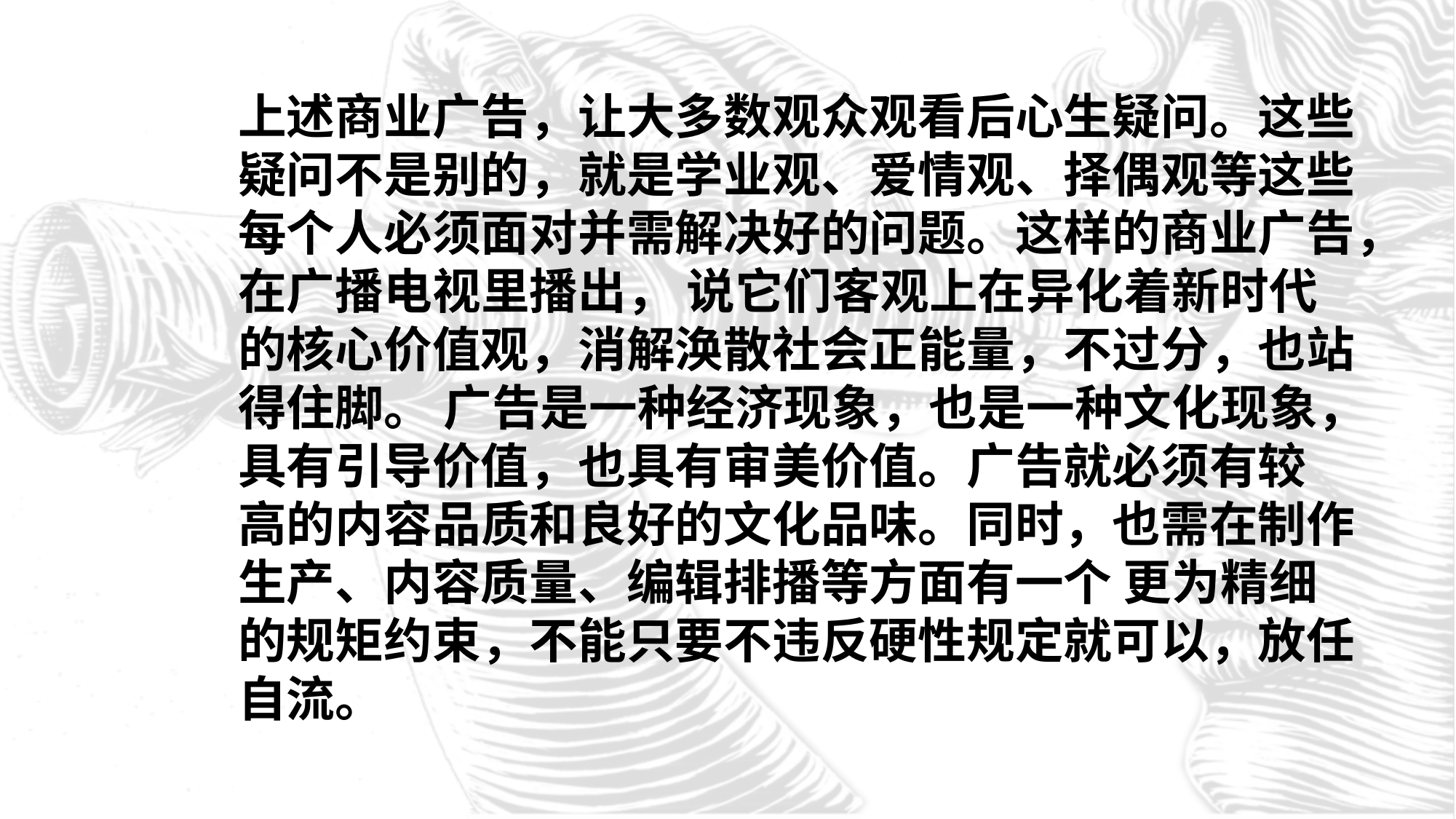

上述商业广告，让大多数观众观看后心生疑问。这些疑问不是别的，就是学业观、爱情观、择偶观等这些每个人必须面对并需解决好的问题。这样的商业广告，在广播电视里播出， 说它们客观上在异化着新时代的核心价值观，消解涣散社会正能量，不过分，也站得住脚。 广告是一种经济现象，也是一种文化现象，具有引导价值，也具有审美价值。广告就必须有较 高的内容品质和良好的文化品味。同时，也需在制作生产、内容质量、编辑排播等方面有一个 更为精细的规矩约束，不能只要不违反硬性规定就可以，放任自流。